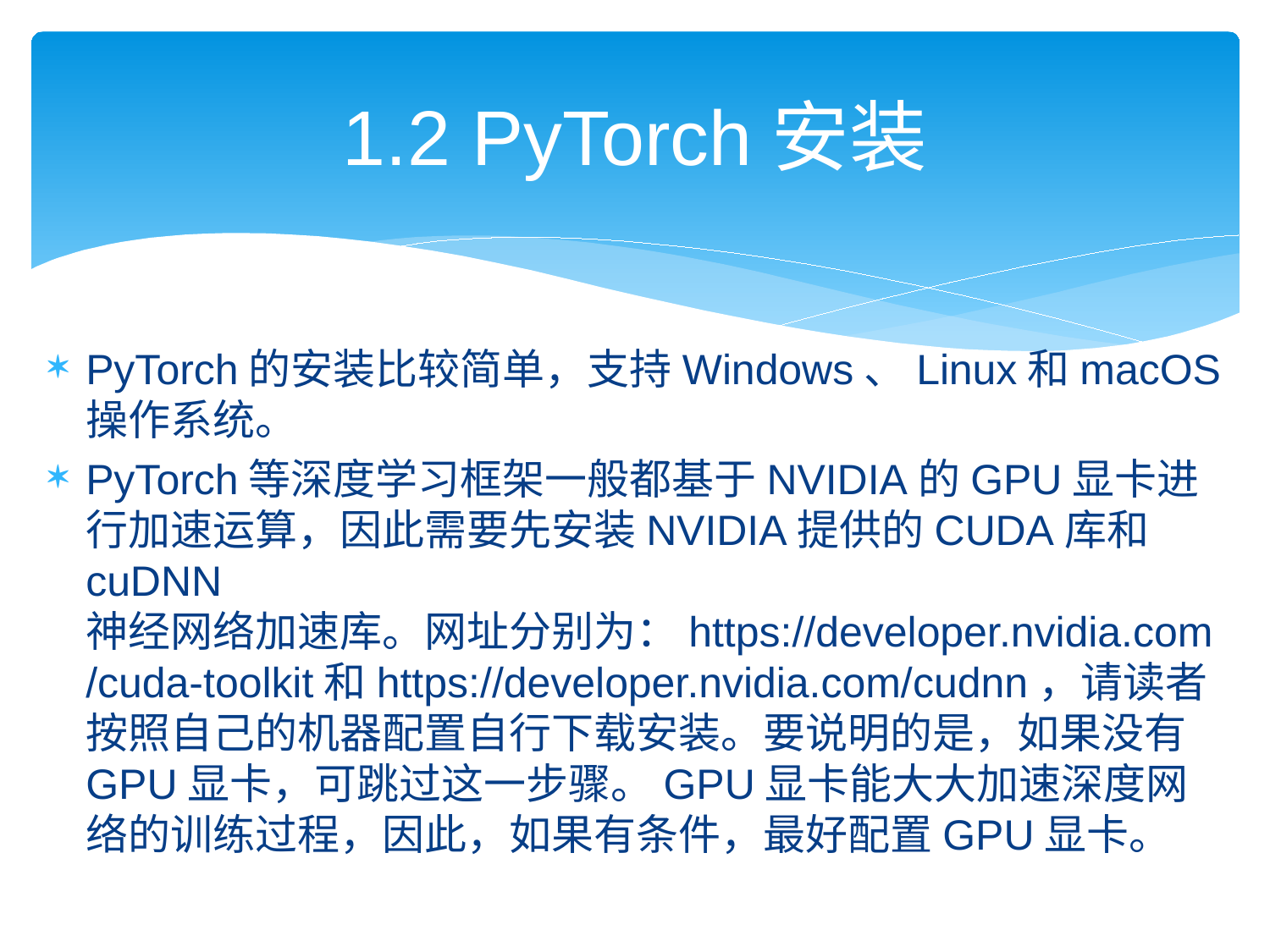

# 1.2 PyTorch安装
PyTorch的安装比较简单，支持Windows、Linux和macOS操作系统。
PyTorch等深度学习框架一般都基于NVIDIA的GPU显卡进行加速运算，因此需要先安装NVIDIA提供的CUDA库和cuDNN 神经网络加速库。网址分别为：https://developer.nvidia.com/cuda-toolkit和https://developer.nvidia.com/cudnn，请读者按照自己的机器配置自行下载安装。要说明的是，如果没有GPU显卡，可跳过这一步骤。GPU显卡能大大加速深度网络的训练过程，因此，如果有条件，最好配置GPU显卡。